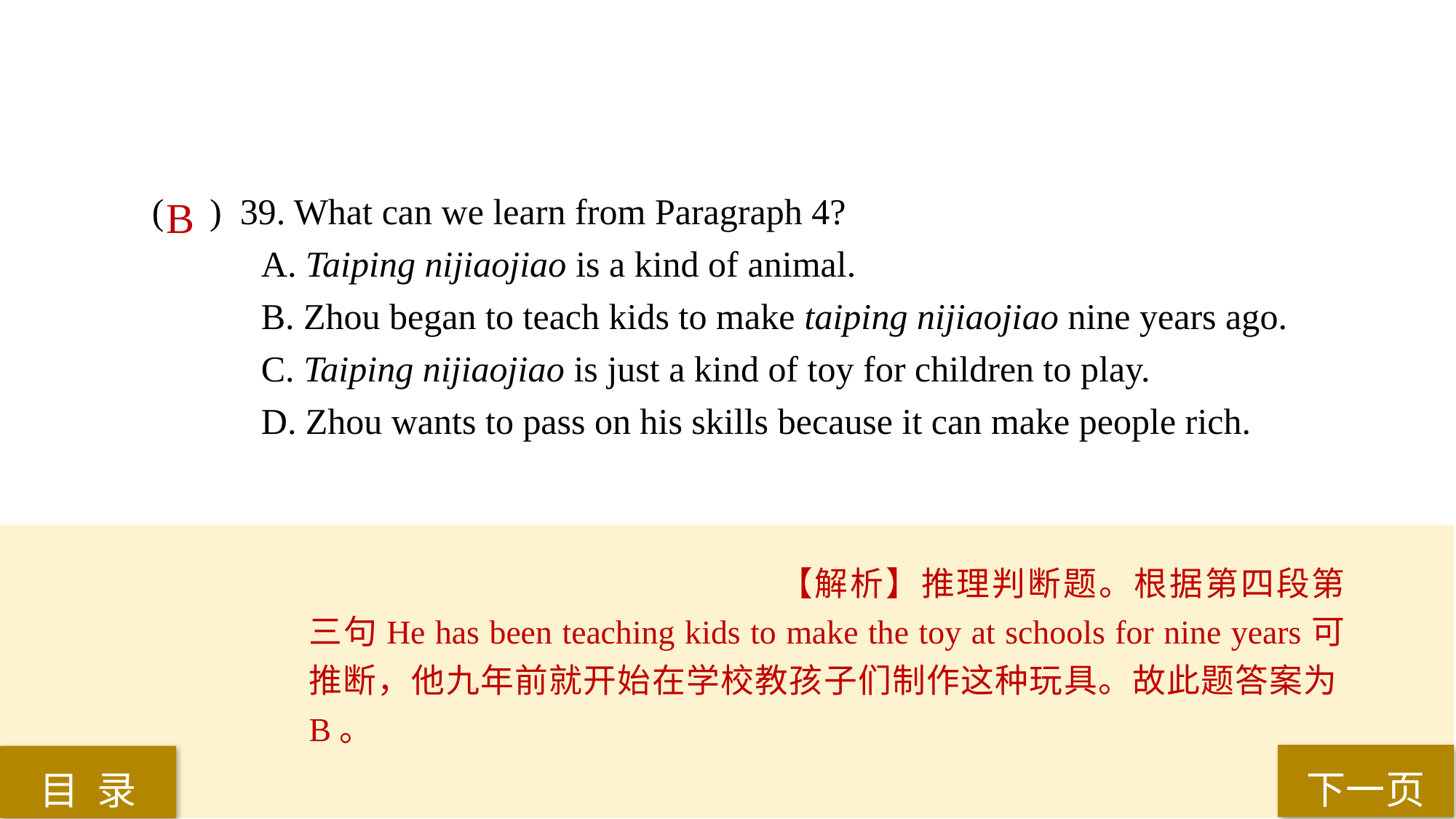

(     )  39. What can we learn from Paragraph 4?
A. Taiping nijiaojiao is a kind of animal.
B. Zhou began to teach kids to make taiping nijiaojiao nine years ago.
C. Taiping nijiaojiao is just a kind of toy for children to play.
D. Zhou wants to pass on his skills because it can make people rich.
B
【解析】推理判断题。根据第四段第三句He has been teaching kids to make the toy at schools for nine years可推断，他九年前就开始在学校教孩子们制作这种玩具。故此题答案为B。